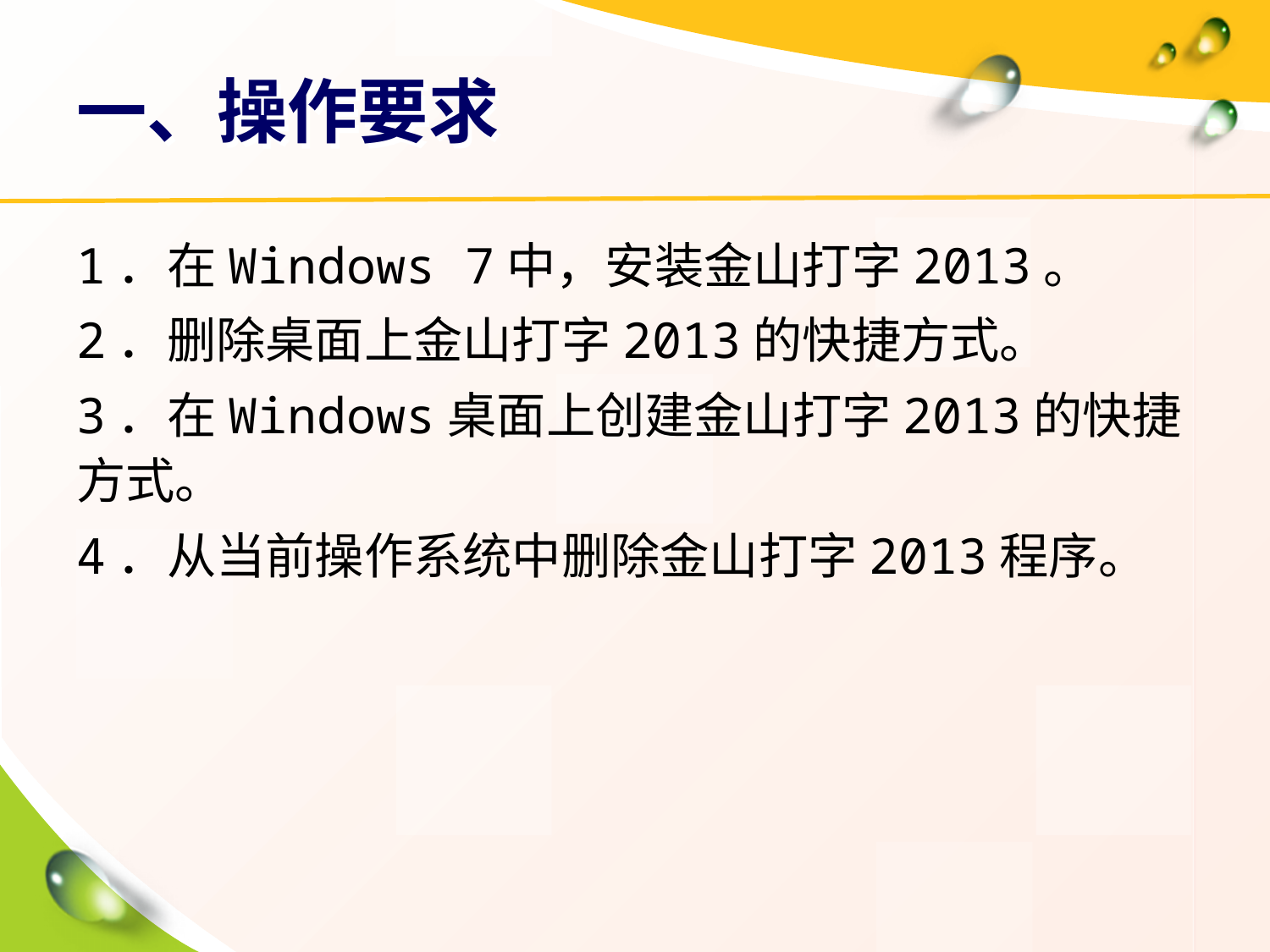

# 一、操作要求
1．在Windows 7中，安装金山打字2013。
2．删除桌面上金山打字2013的快捷方式。
3．在Windows桌面上创建金山打字2013的快捷方式。
4．从当前操作系统中删除金山打字2013程序。